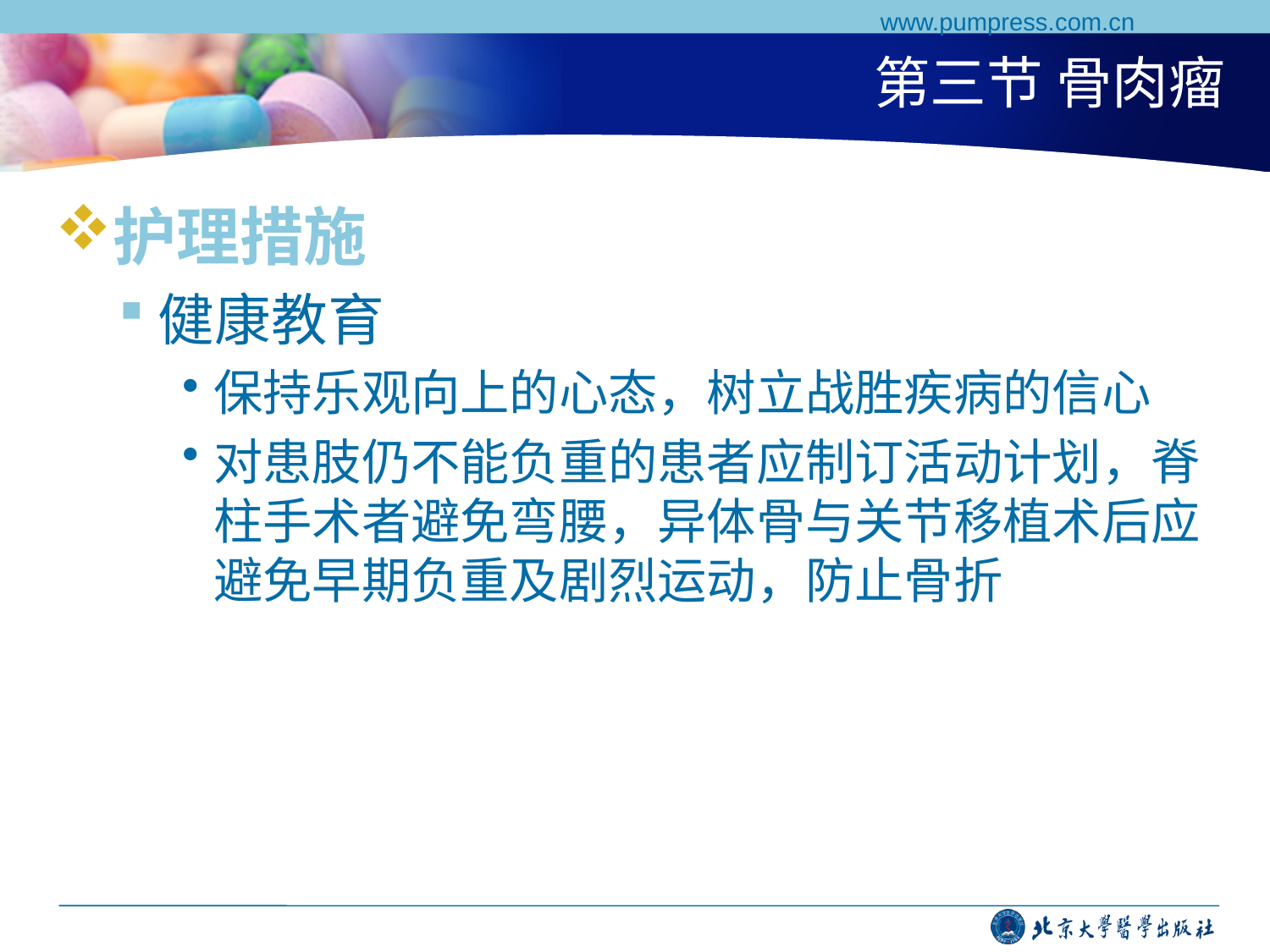

www.pumpress.com.cn
# 第三节 骨肉瘤
护理措施
健康教育
保持乐观向上的心态，树立战胜疾病的信心
对患肢仍不能负重的患者应制订活动计划，脊柱手术者避免弯腰，异体骨与关节移植术后应避免早期负重及剧烈运动，防止骨折